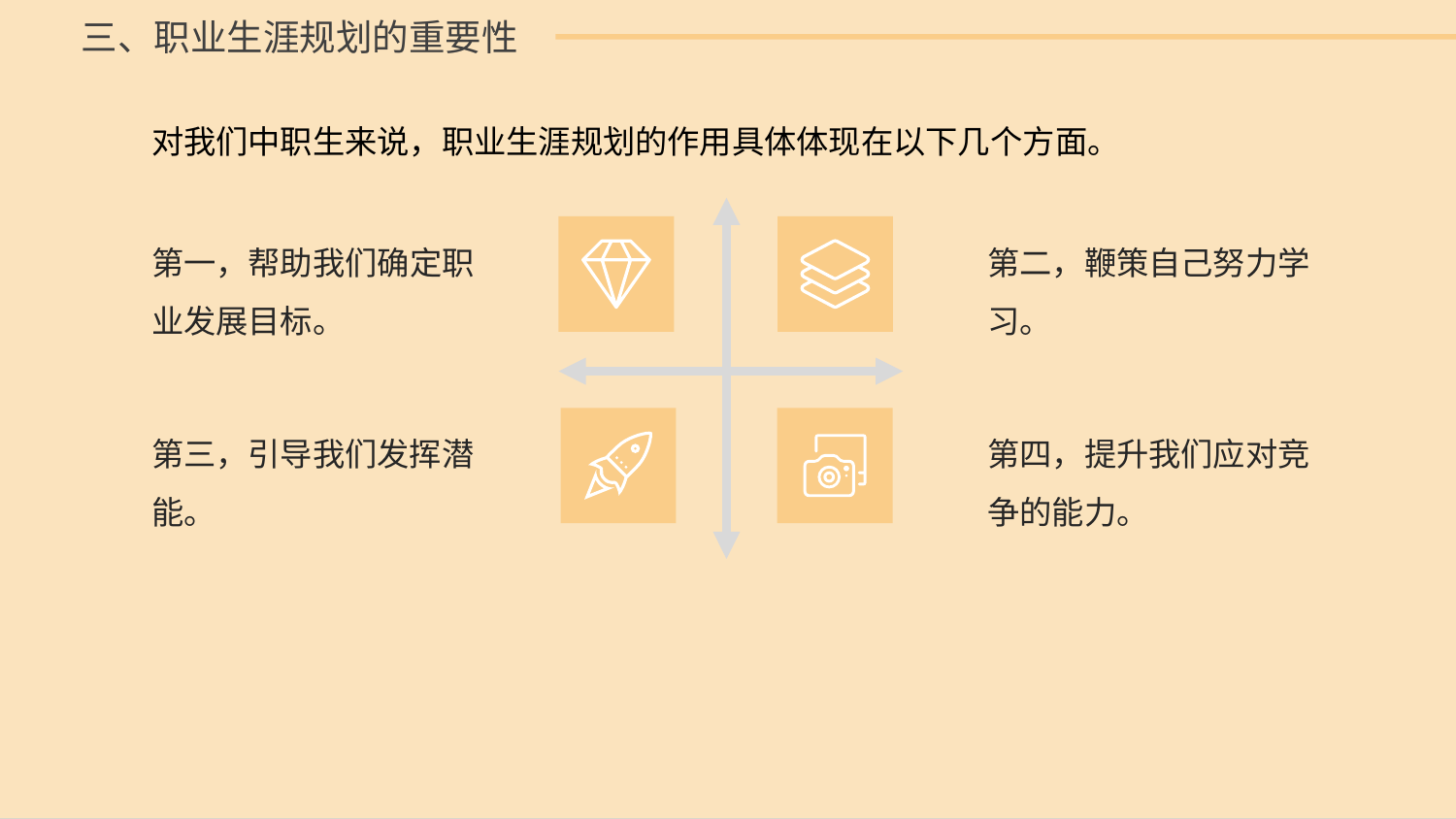

三、职业生涯规划的重要性

对我们中职生来说，职业生涯规划的作用具体体现在以下几个方面。
第一，帮助我们确定职业发展目标。
第二，鞭策自己努力学习。

第三，引导我们发挥潜能。
第四，提升我们应对竞争的能力。